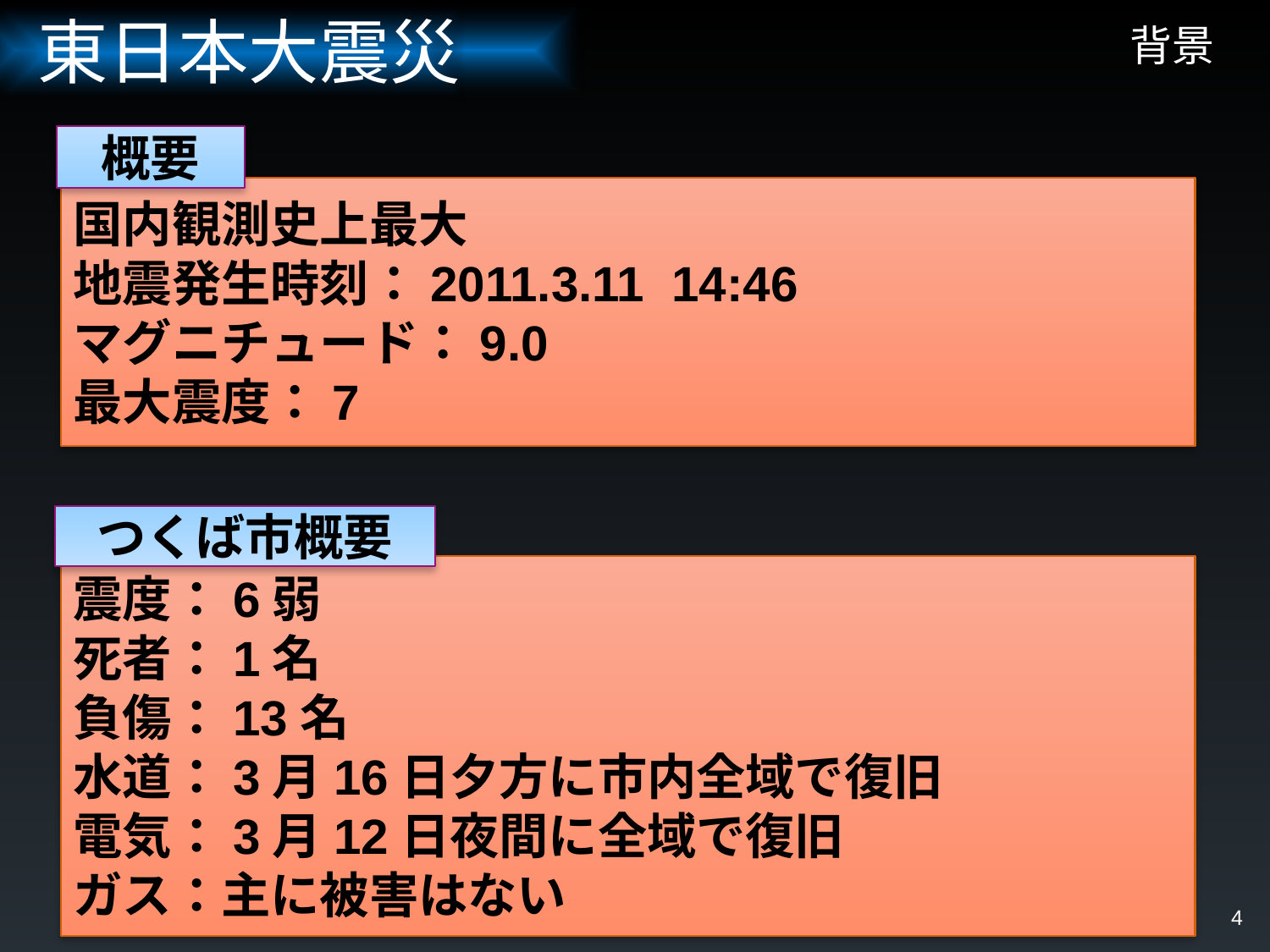

# 背景
東日本大震災

概要
国内観測史上最大
地震発生時刻：2011.3.11  14:46
マグニチュード：9.0
最大震度：7
つくば市概要
震度：6弱
死者：1名
負傷：13名
水道：3月16日夕方に市内全域で復旧
電気：3月12日夜間に全域で復旧
ガス：主に被害はない
4